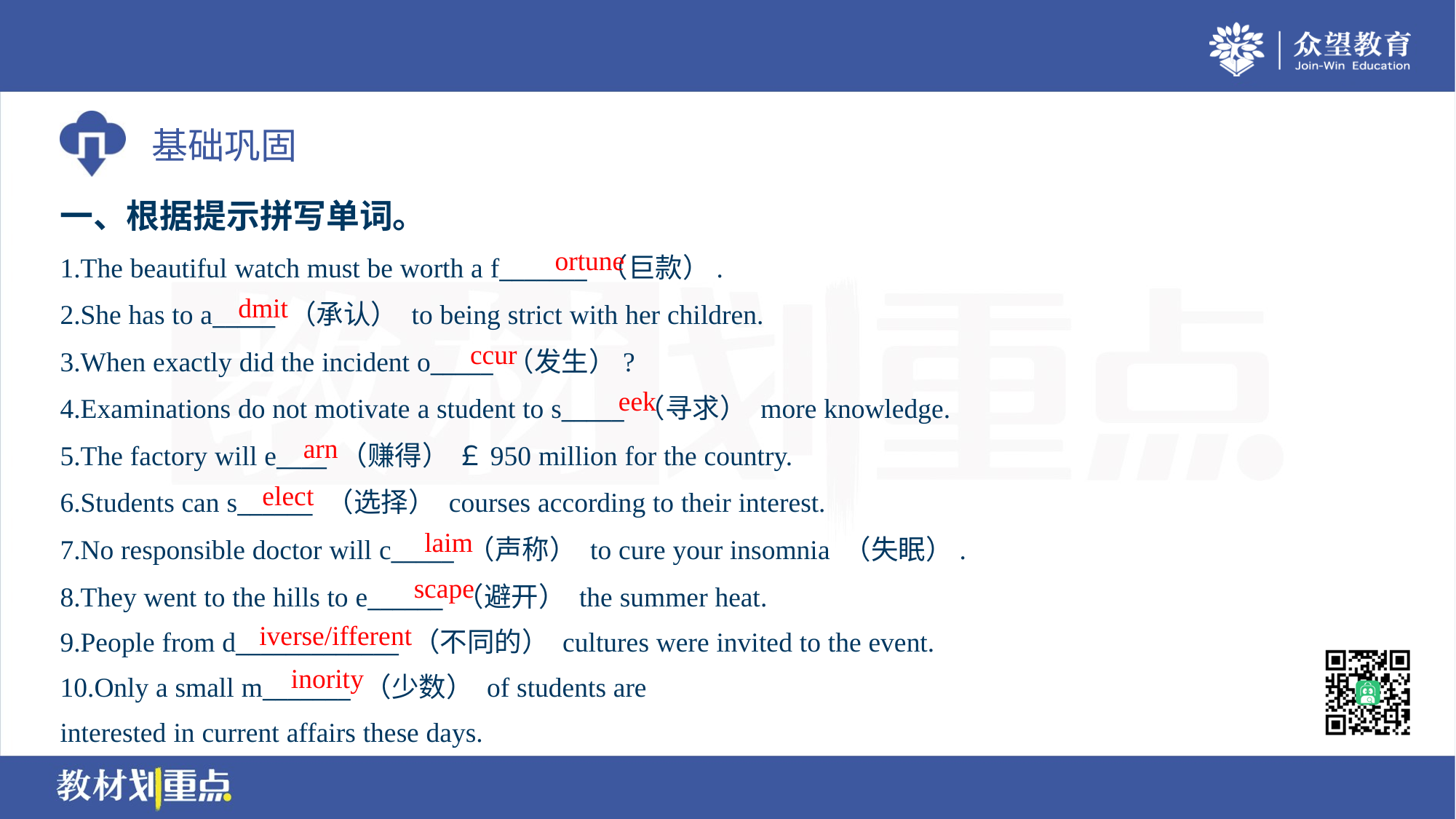

一、根据提示拼写单词。
ortune
1.The beautiful watch must be worth a f_______ （巨款）.
2.She has to a_____ （承认） to being strict with her children.
3.When exactly did the incident o_____ （发生）?
4.Examinations do not motivate a student to s_____ （寻求） more knowledge.
5.The factory will e____ （赚得） ￡950 million for the country.
6.Students can s______ （选择） courses according to their interest.
7.No responsible doctor will c_____ （声称） to cure your insomnia （失眠）.
8.They went to the hills to e______ （避开） the summer heat.
9.People from d_____________ （不同的） cultures were invited to the event.
dmit
ccur
eek
arn
elect
laim
scape
iverse/ifferent
inority
10.Only a small m_______ （少数） of students are
interested in current affairs these days.